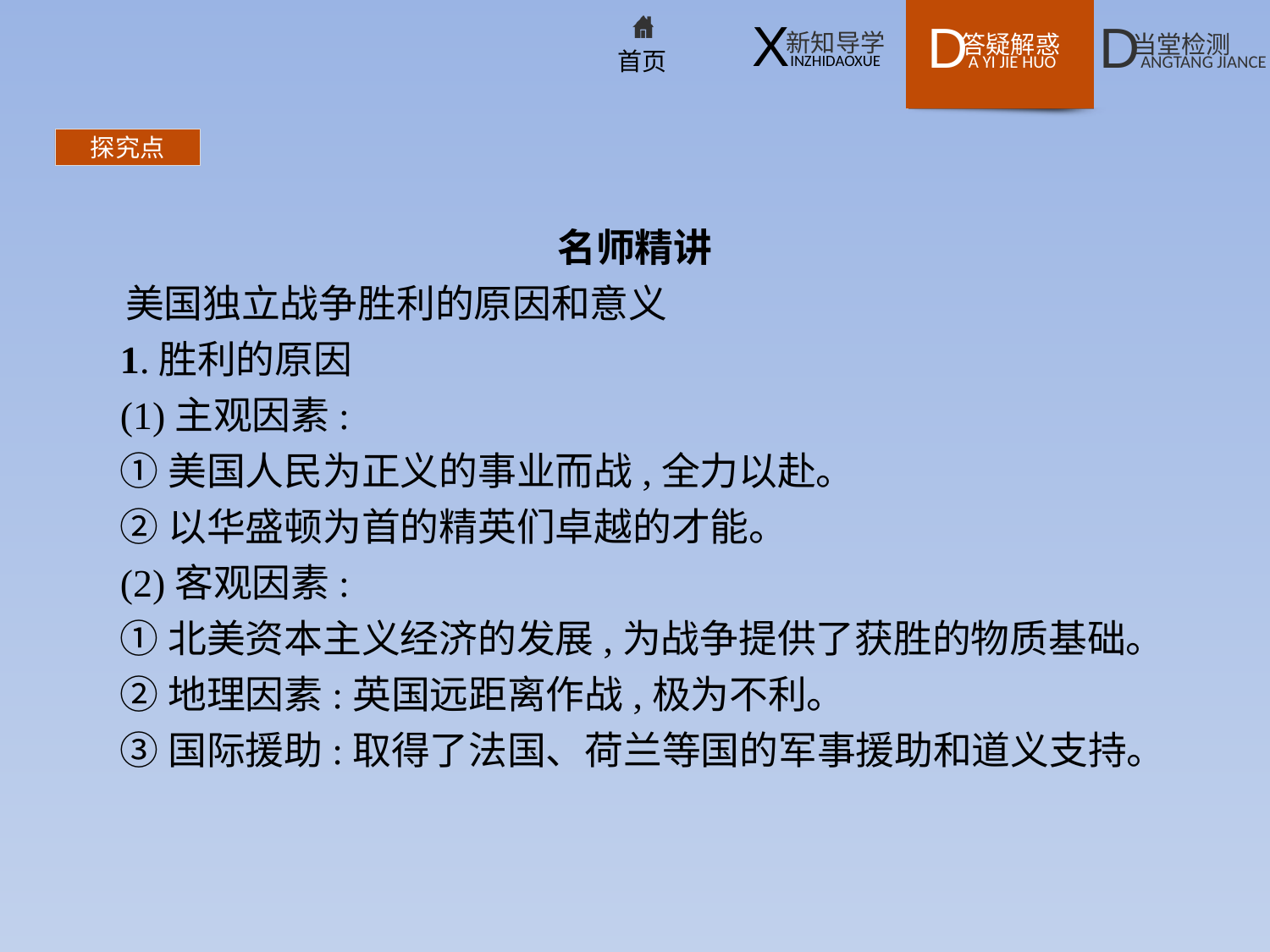

探究点
名师精讲
美国独立战争胜利的原因和意义
1.胜利的原因
(1)主观因素:
①美国人民为正义的事业而战,全力以赴。
②以华盛顿为首的精英们卓越的才能。
(2)客观因素:
①北美资本主义经济的发展,为战争提供了获胜的物质基础。
②地理因素:英国远距离作战,极为不利。
③国际援助:取得了法国、荷兰等国的军事援助和道义支持。